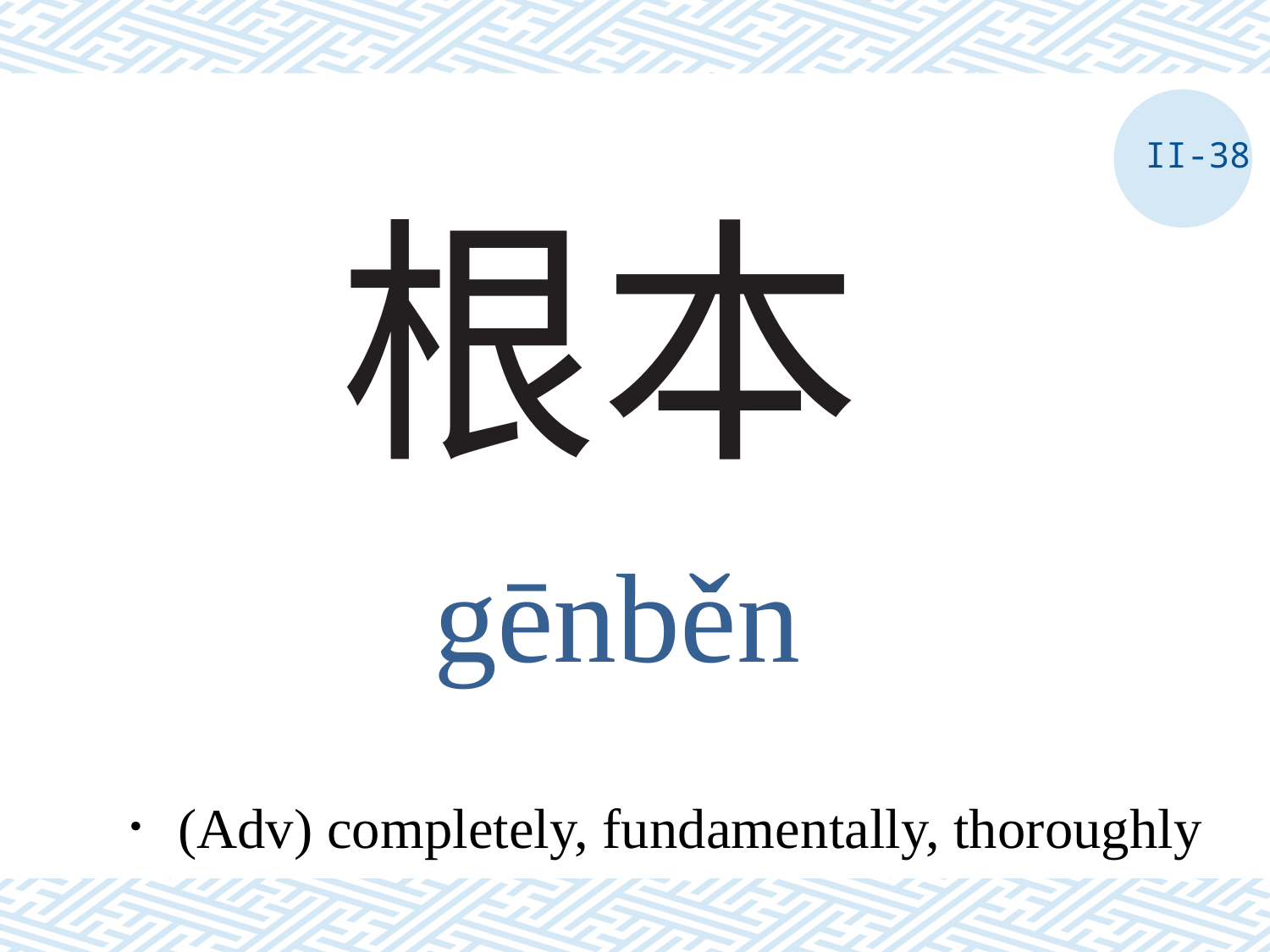

II-38

# 根本
gēnběn
．(Adv) completely, fundamentally, thoroughly